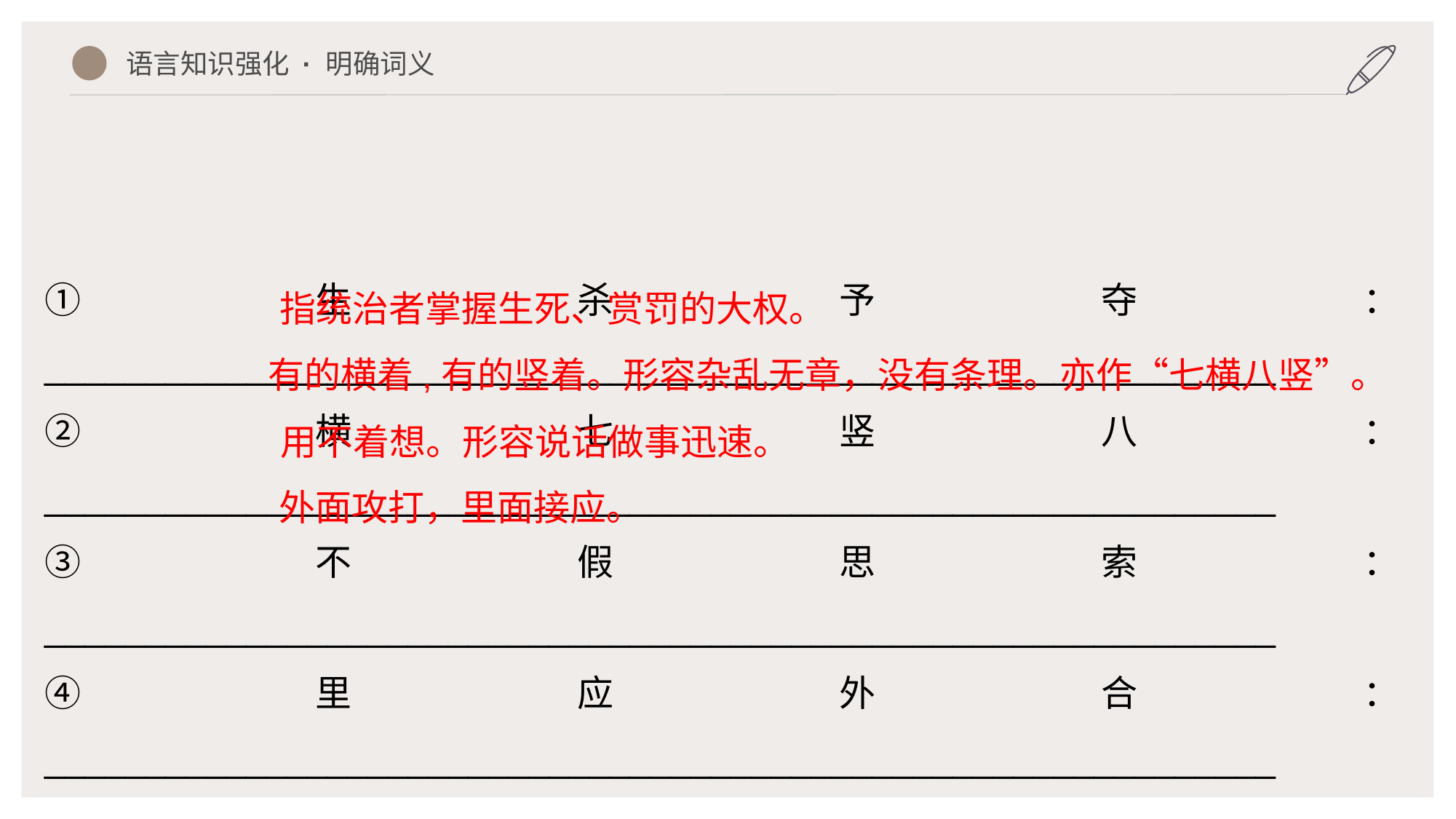

语言知识强化 · 明确词义

①生杀予夺： _____________________________________________________________
②横七竖八： _____________________________________________________________
③不假思索： _____________________________________________________________
④里应外合： _____________________________________________________________
指统治者掌握生死、赏罚的大权。
有的横着,有的竖着。形容杂乱无章，没有条理。亦作“七横八竖”。
用不着想。形容说话做事迅速。
外面攻打，里面接应。